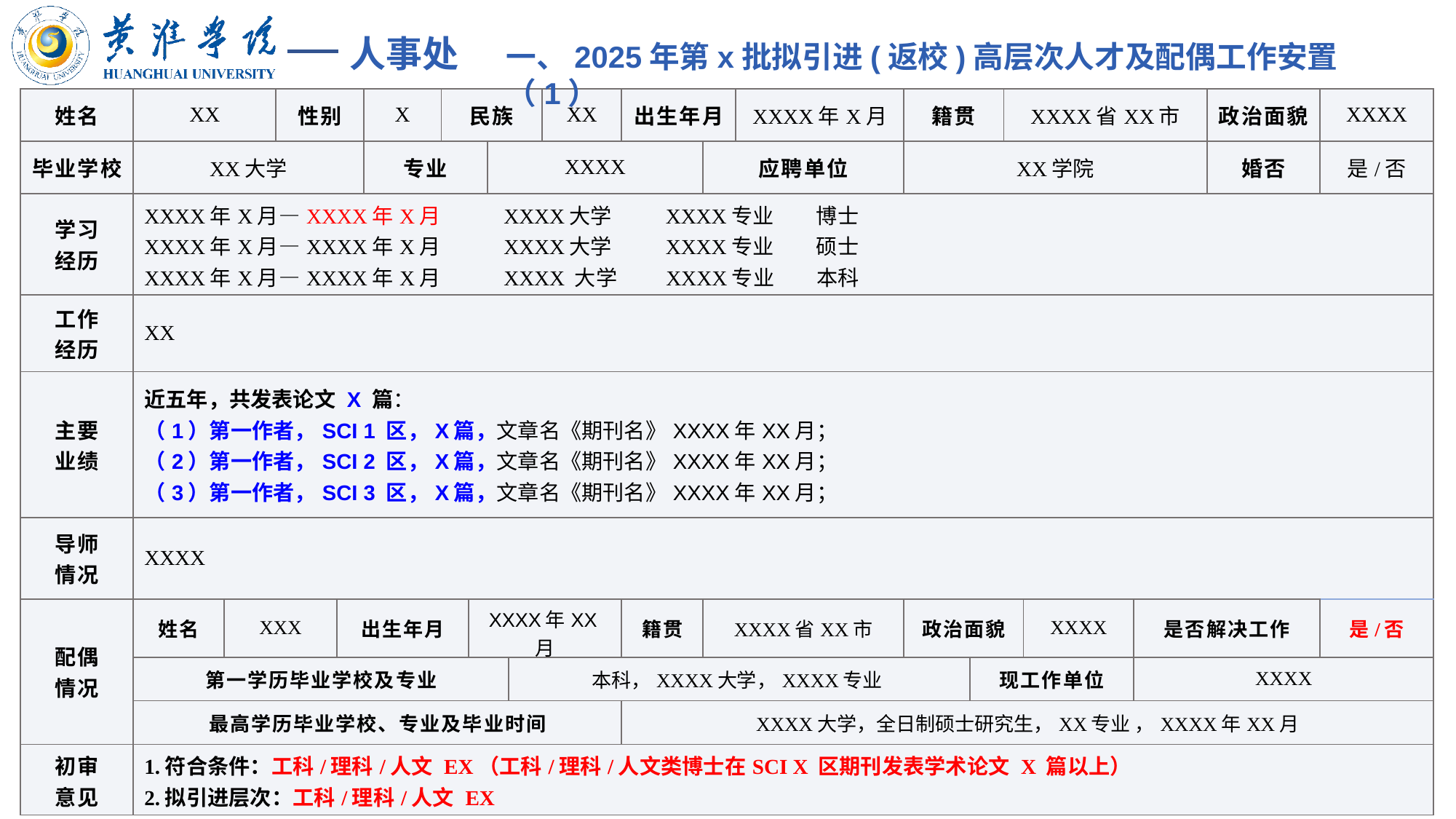

一、2025年第x批拟引进(返校)高层次人才及配偶工作安置（1）
| 姓名 | XX |  | 性别 |  | X | 民族 |  |  |  | XX | 出生年月 |  | XXXX年X月 | 籍贯 |  | XXXX省XX市 |  |  | 政治面貌 | XXXX |
| --- | --- | --- | --- | --- | --- | --- | --- | --- | --- | --- | --- | --- | --- | --- | --- | --- | --- | --- | --- | --- |
| 毕业学校 | XX大学 |  |  |  | 专业 |  |  | XXXX |  |  |  | 应聘单位 |  | XX学院 |  |  |  |  | 婚否 | 是/否 |
| 学习 经历 | XXXX年X月—XXXX年X月 XXXX大学 XXXX专业 博士 XXXX年X月—XXXX年X月 XXXX大学 XXXX专业 硕士 XXXX年X月—XXXX年X月 XXXX 大学 XXXX专业 本科 |  |  |  |  |  |  |  |  |  |  |  |  |  |  |  |  |  |  |  |
| 工作 经历 | XX |  |  |  |  |  |  |  |  |  |  |  |  |  |  |  |  |  |  |  |
| 主要 业绩 | 近五年，共发表论文 X 篇： （1）第一作者，SCI 1 区，X篇，文章名《期刊名》XXXX年XX月； （2）第一作者，SCI 2 区，X篇，文章名《期刊名》XXXX年XX月； （3）第一作者，SCI 3 区，X篇，文章名《期刊名》XXXX年XX月； |  |  |  |  |  |  |  |  |  |  |  |  |  |  |  |  |  |  |  |
| 导师 情况 | XXXX |  |  |  |  |  |  |  |  |  |  |  |  |  |  |  |  |  |  |  |
| 配偶 情况 | 姓名 | XXX |  | 出生年月 |  |  | XXXX年XX月 |  |  |  | 籍贯 | XXXX省XX市 |  | 政治面貌 |  |  | XXXX | 是否解决工作 |  | 是/否 |
|  | 第一学历毕业学校及专业 |  |  |  |  |  |  |  | 本科，XXXX大学，XXXX专业 |  |  |  |  |  | 现工作单位 |  |  | XXXX |  |  |
|  | 最高学历毕业学校、专业及毕业时间 |  |  |  |  |  |  |  |  |  | XXXX大学，全日制硕士研究生，XX专业 ，XXXX年XX月 |  |  |  |  |  |  |  |  |  |
| 初审 意见 | 1.符合条件：工科/理科/人文 EX（工科/理科/人文类博士在SCI X 区期刊发表学术论文 X 篇以上） 2.拟引进层次：工科/理科/人文 EX |  |  |  |  |  |  |  |  |  |  |  |  |  |  |  |  |  |  |  |